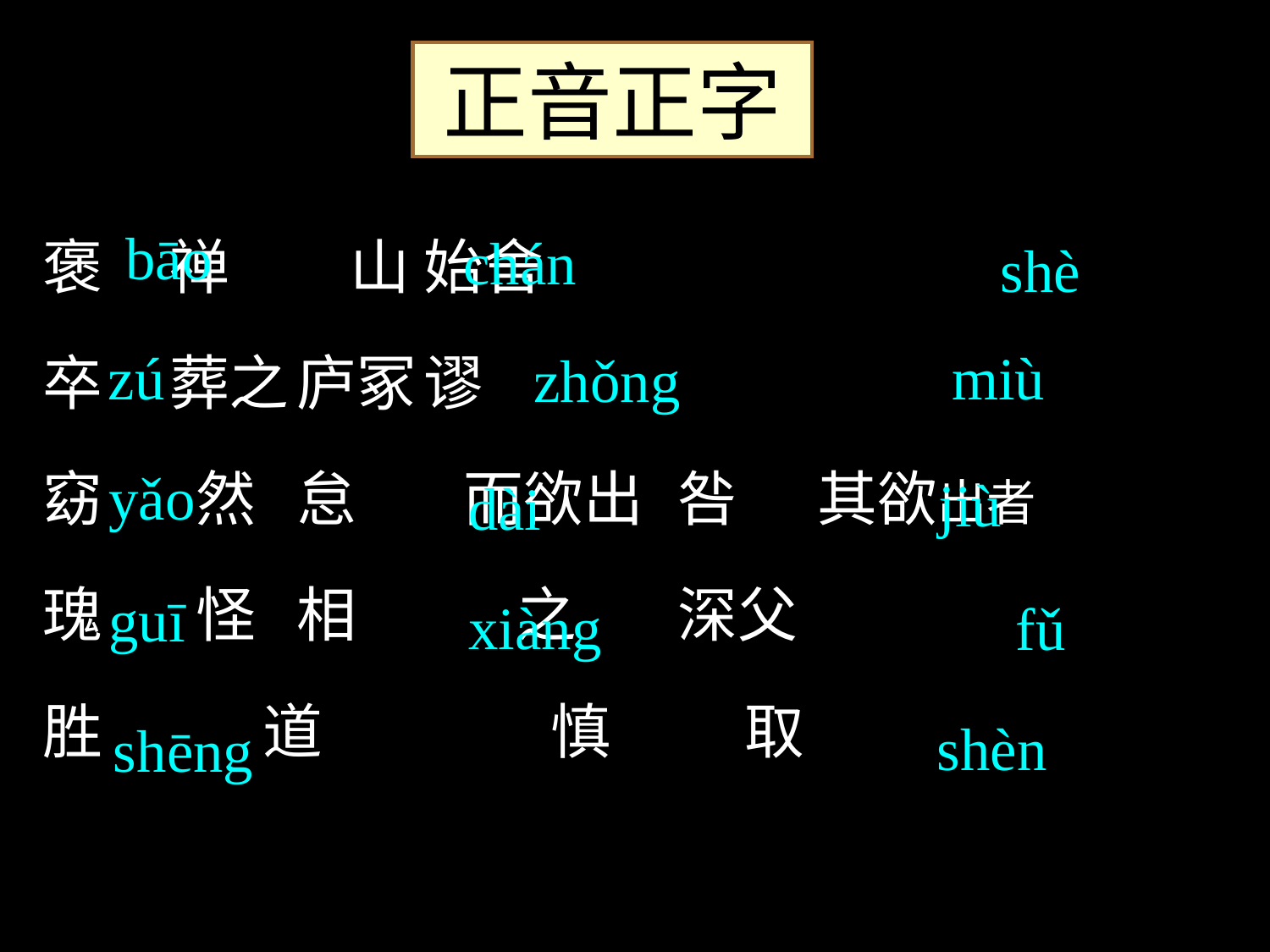

正音正字
褒	禅         山	始舍
卒     葬之	庐冢	谬
窈       然	怠        而欲出	咎      其欲出者
瑰       怪	相            之	深父
胜            道		慎          取
bāo
chán
shè
zú
miù
zhǒng
yǎo
jiù
dài
guī
xiàng
fǔ
shèn
shēng